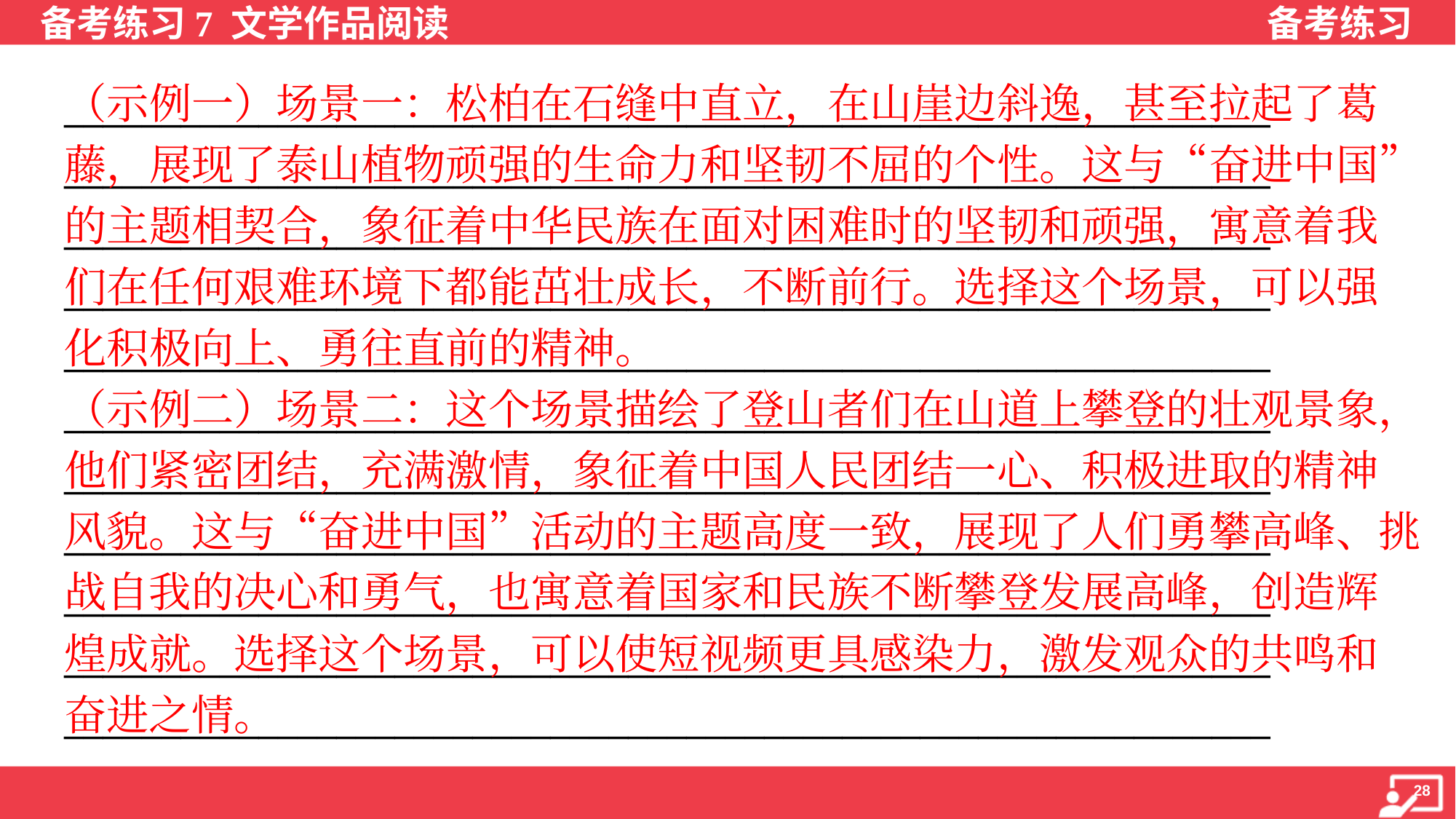

（示例一）场景一：松柏在石缝中直立，在山崖边斜逸，甚至拉起了葛
藤，展现了泰山植物顽强的生命力和坚韧不屈的个性。这与“奋进中国”
的主题相契合，象征着中华民族在面对困难时的坚韧和顽强，寓意着我
们在任何艰难环境下都能茁壮成长，不断前行。选择这个场景，可以强
化积极向上、勇往直前的精神。
（示例二）场景二：这个场景描绘了登山者们在山道上攀登的壮观景象，
他们紧密团结，充满激情，象征着中国人民团结一心、积极进取的精神
风貌。这与“奋进中国”活动的主题高度一致，展现了人们勇攀高峰、挑
战自我的决心和勇气，也寓意着国家和民族不断攀登发展高峰，创造辉
煌成就。选择这个场景，可以使短视频更具感染力，激发观众的共鸣和
奋进之情。
______________________________________________________________
______________________________________________________________
______________________________________________________________
______________________________________________________________
______________________________________________________________
______________________________________________________________
______________________________________________________________
______________________________________________________________
______________________________________________________________
______________________________________________________________
______________________________________________________________